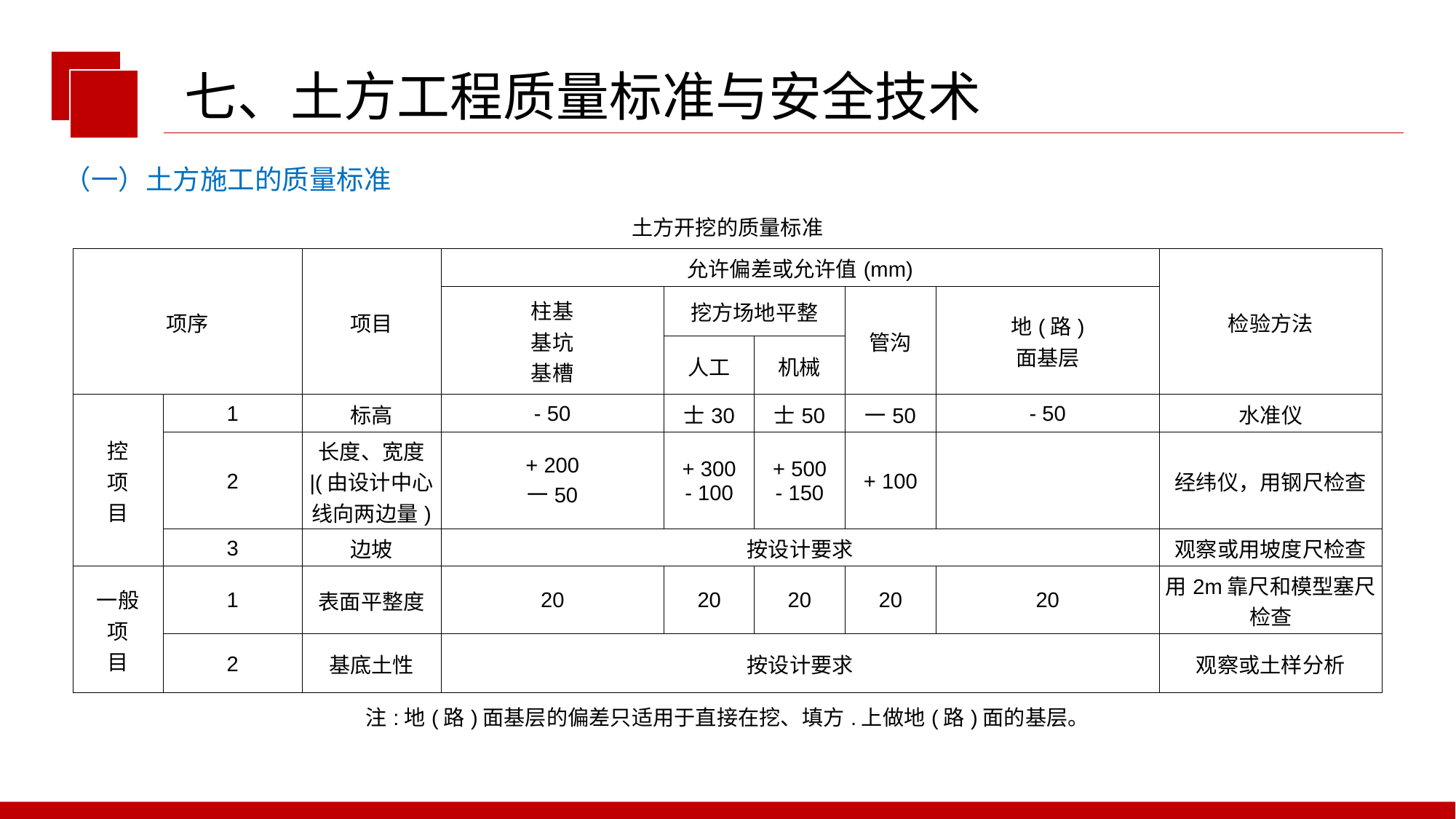

七、土方工程质量标准与安全技术
（一）土方施工的质量标准
| 土方开挖的质量标准 |  |  |  |  |  |  |  |  |
| --- | --- | --- | --- | --- | --- | --- | --- | --- |
| 项序 |  | 项目 | 允许偏差或允许值(mm) |  |  |  |  | 检验方法 |
|  |  |  | 柱基 基坑 基槽 | 挖方场地平整 |  | 管沟 | 地(路) 面基层 |  |
|  |  |  |  | 人工 | 机械 |  |  |  |
| 控 项 目 | 1 | 标高 | - 50 | 士30 | 士50 | 一50 | - 50 | 水准仪 |
|  | 2 | 长度、宽度 |(由设计中心 线向两边量) | + 200 一50 | + 300 - 100 | + 500 - 150 | + 100 |  | 经纬仪，用钢尺检查 |
|  | 3 | 边坡 | 按设计要求 |  |  |  |  | 观察或用坡度尺检查 |
| 一般 项 目 | 1 | 表面平整度 | 20 | 20 | 20 | 20 | 20 | 用2m靠尺和模型塞尺 检查 |
|  | 2 | 基底土性 | 按设计要求 |  |  |  |  | 观察或土样分析 |
| 注:地(路)面基层的偏差只适用于直接在挖、填方.上做地(路)面的基层。 |  |  |  |  |  |  |  |  |